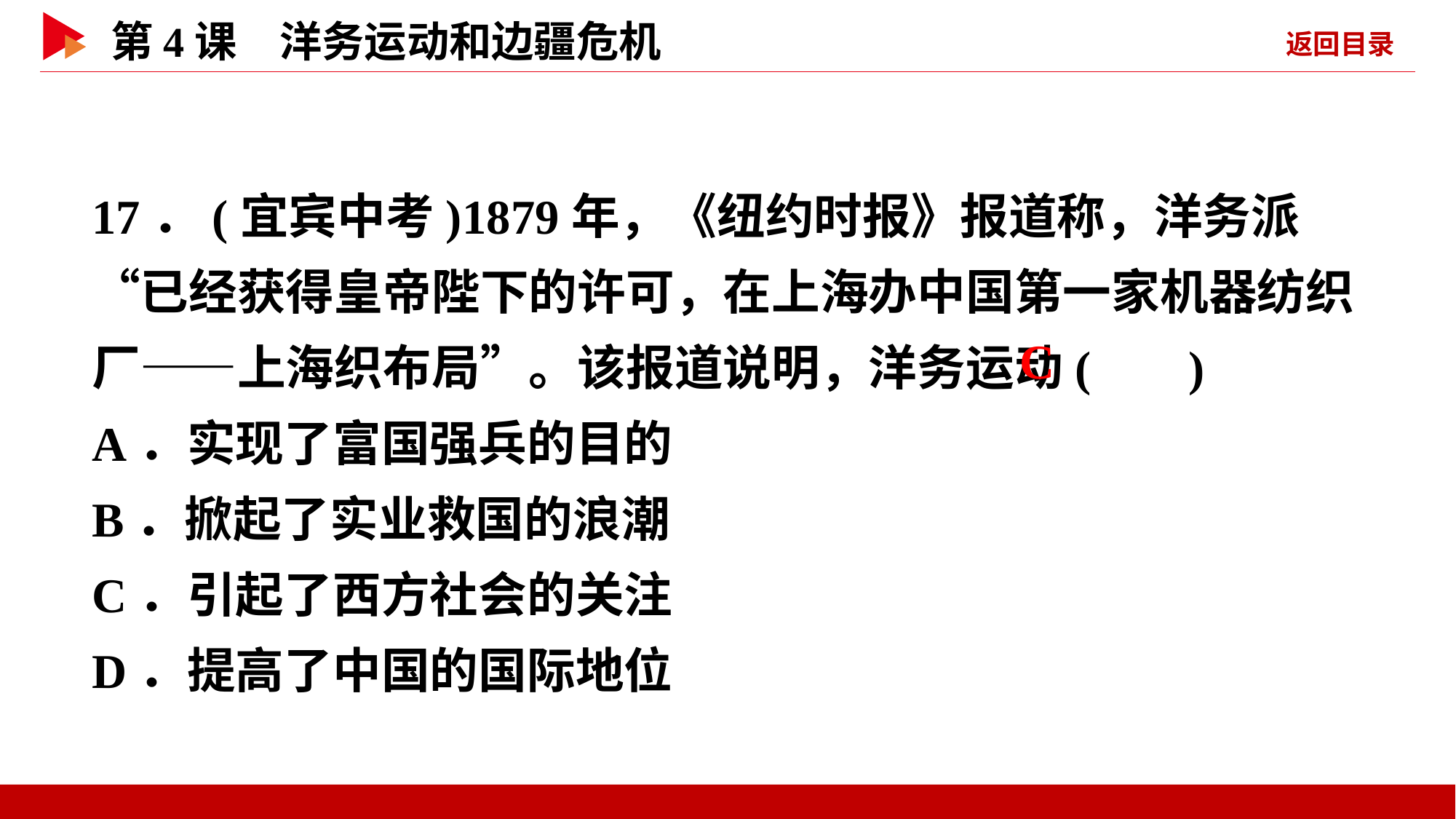

17．(宜宾中考)1879年，《纽约时报》报道称，洋务派“已经获得皇帝陛下的许可，在上海办中国第一家机器纺织厂——上海织布局”。该报道说明，洋务运动(        )
A．实现了富国强兵的目的
B．掀起了实业救国的浪潮
C．引起了西方社会的关注
D．提高了中国的国际地位
   C